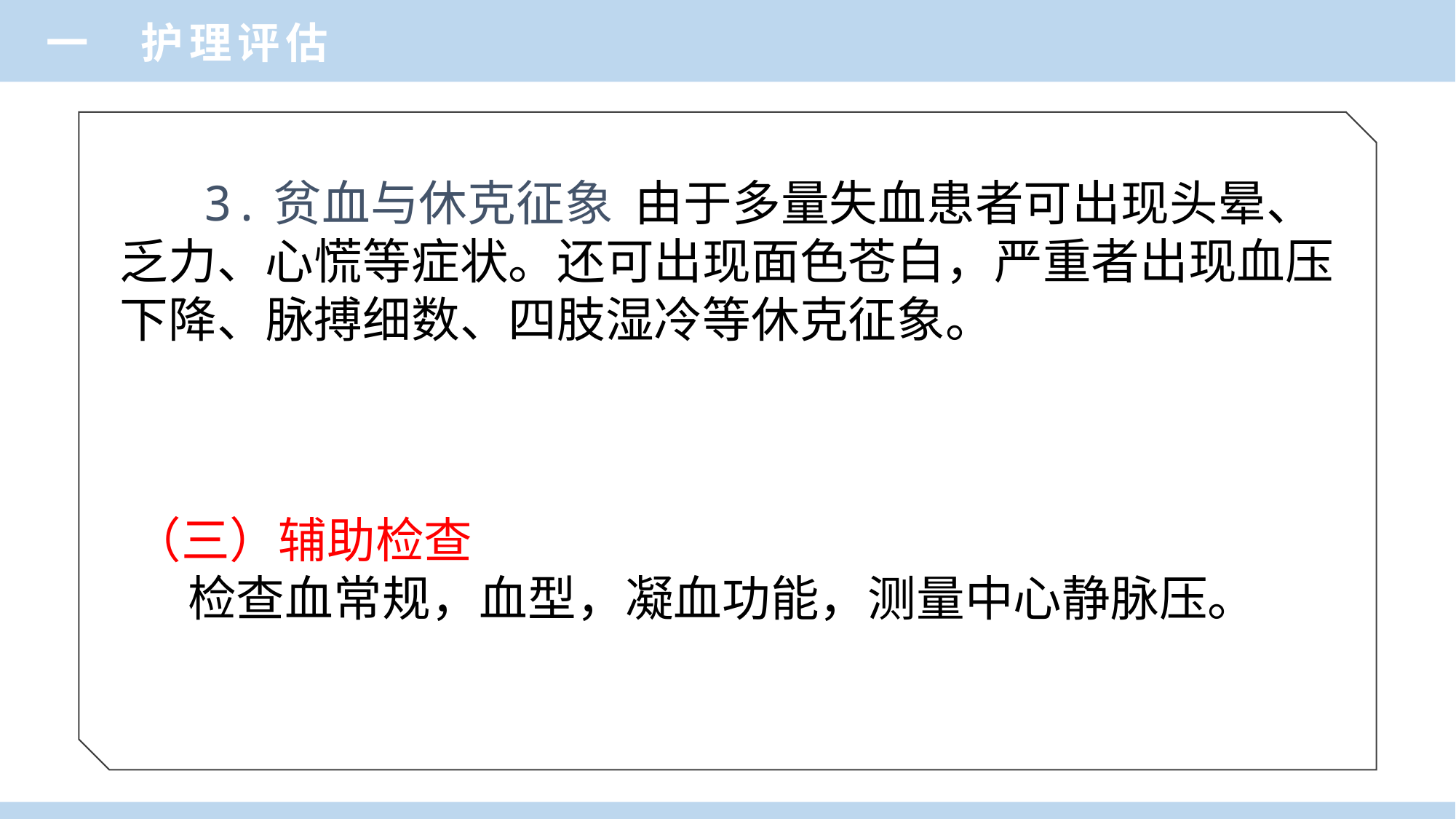

一   护理评估

   3.贫血与休克征象  由于多量失血患者可出现头晕、乏力、心慌等症状。还可出现面色苍白，严重者出现血压下降、脉搏细数、四肢湿冷等休克征象。
（三）辅助检查
    检查血常规，血型，凝血功能，测量中心静脉压。